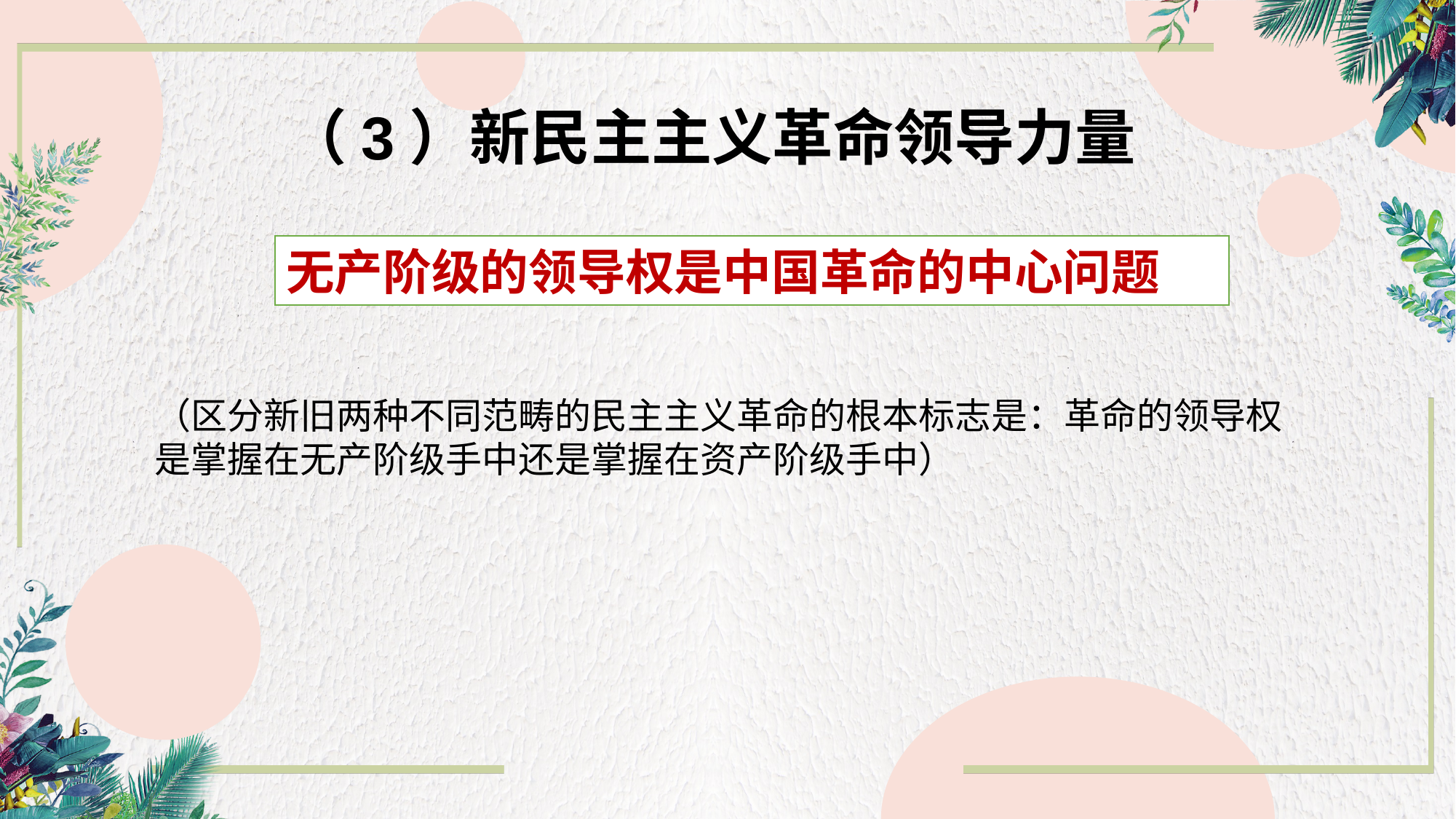

（3）新民主主义革命领导力量
无产阶级的领导权是中国革命的中心问题
（区分新旧两种不同范畴的民主主义革命的根本标志是：革命的领导权是掌握在无产阶级手中还是掌握在资产阶级手中）